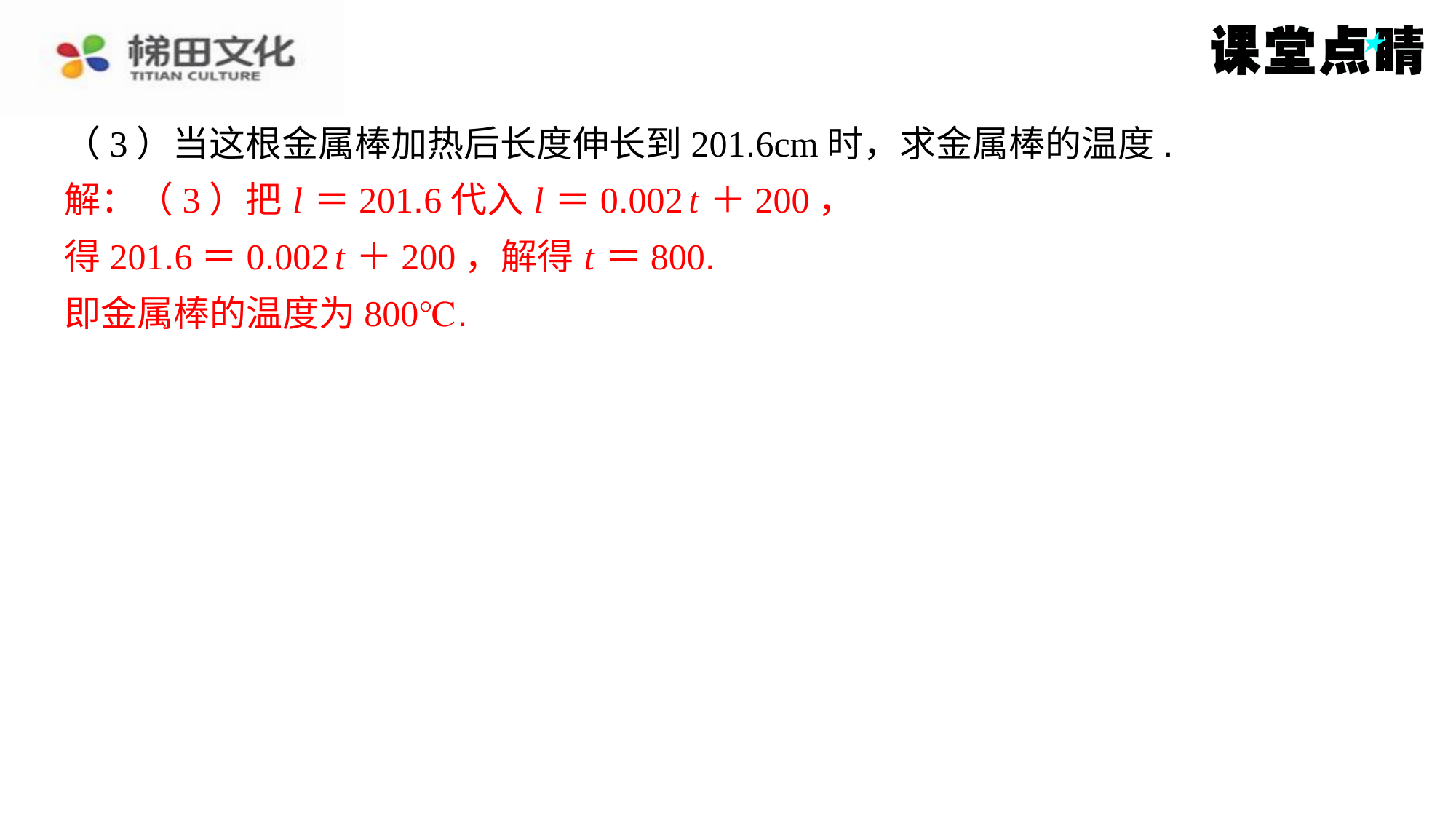

（3）当这根金属棒加热后长度伸长到201.6cm时，求金属棒的温度.
解：（3）把 l ＝201.6代入 l ＝0.002 t ＋200，
得201.6＝0.002 t ＋200，解得 t ＝800.
即金属棒的温度为800℃.
解：（3）把 l ＝201.6代入 l ＝0.002 t ＋200，
得201.6＝0.002 t ＋200，解得 t ＝800.
即金属棒的温度为800℃.